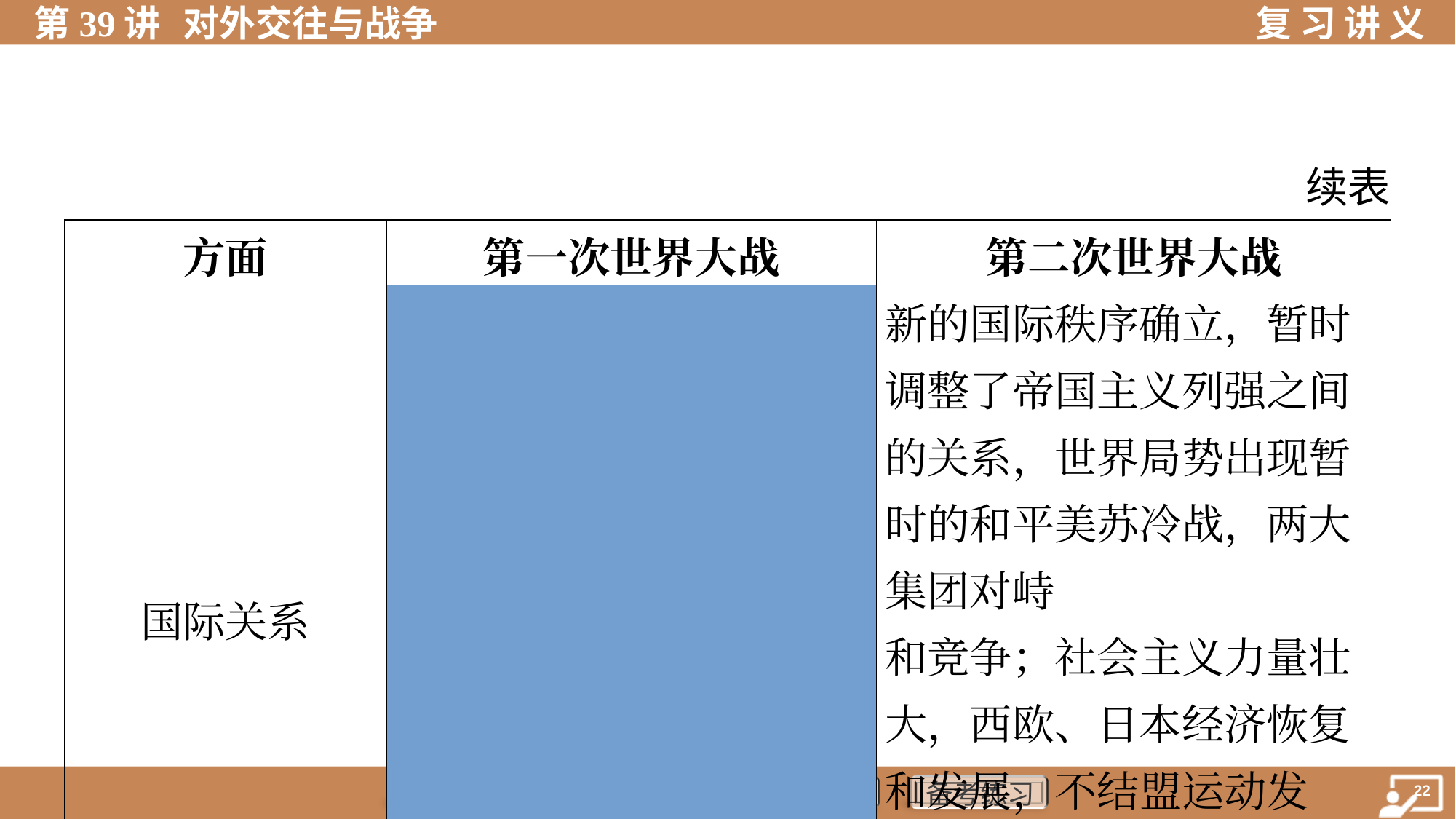

续表
| 方面 |  | 第一次世界大战 | 第二次世界大战 |
| --- | --- | --- | --- |
| 国际关系 |  | 新的国际秩序确立，暂时 调整了帝国主义列强之间 的关系，世界局势出现暂 时的和平 | 美苏冷战，两大集团对峙 和竞争；社会主义力量壮 大，西欧、日本经济恢复 和发展，不结盟运动发 展，世界多极化趋势不断 发展 |